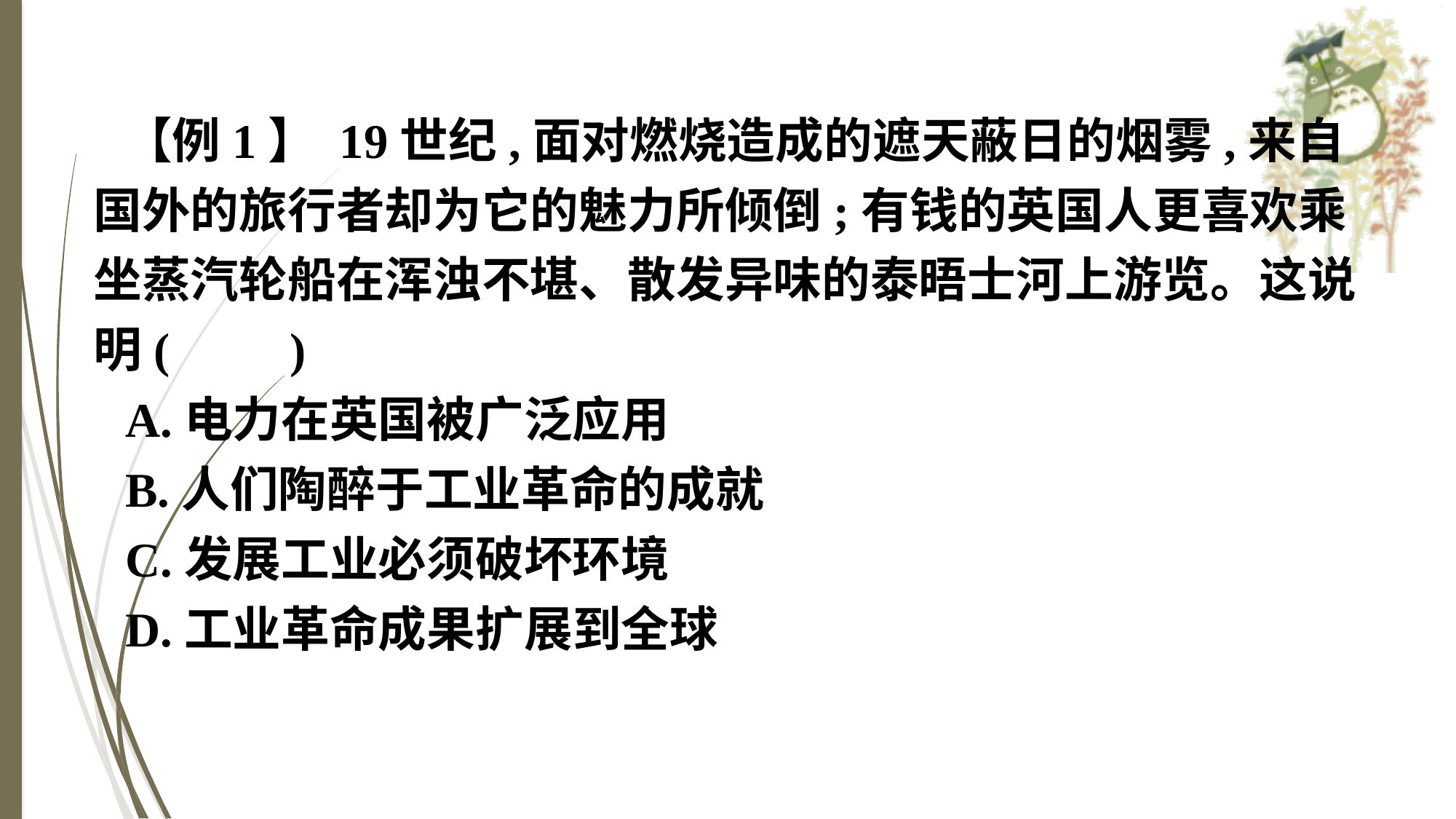

【例1】 19世纪,面对燃烧造成的遮天蔽日的烟雾,来自国外的旅行者却为它的魅力所倾倒;有钱的英国人更喜欢乘坐蒸汽轮船在浑浊不堪、散发异味的泰晤士河上游览。这说明(　　)
A.电力在英国被广泛应用
B.人们陶醉于工业革命的成就
C.发展工业必须破坏环境
D.工业革命成果扩展到全球